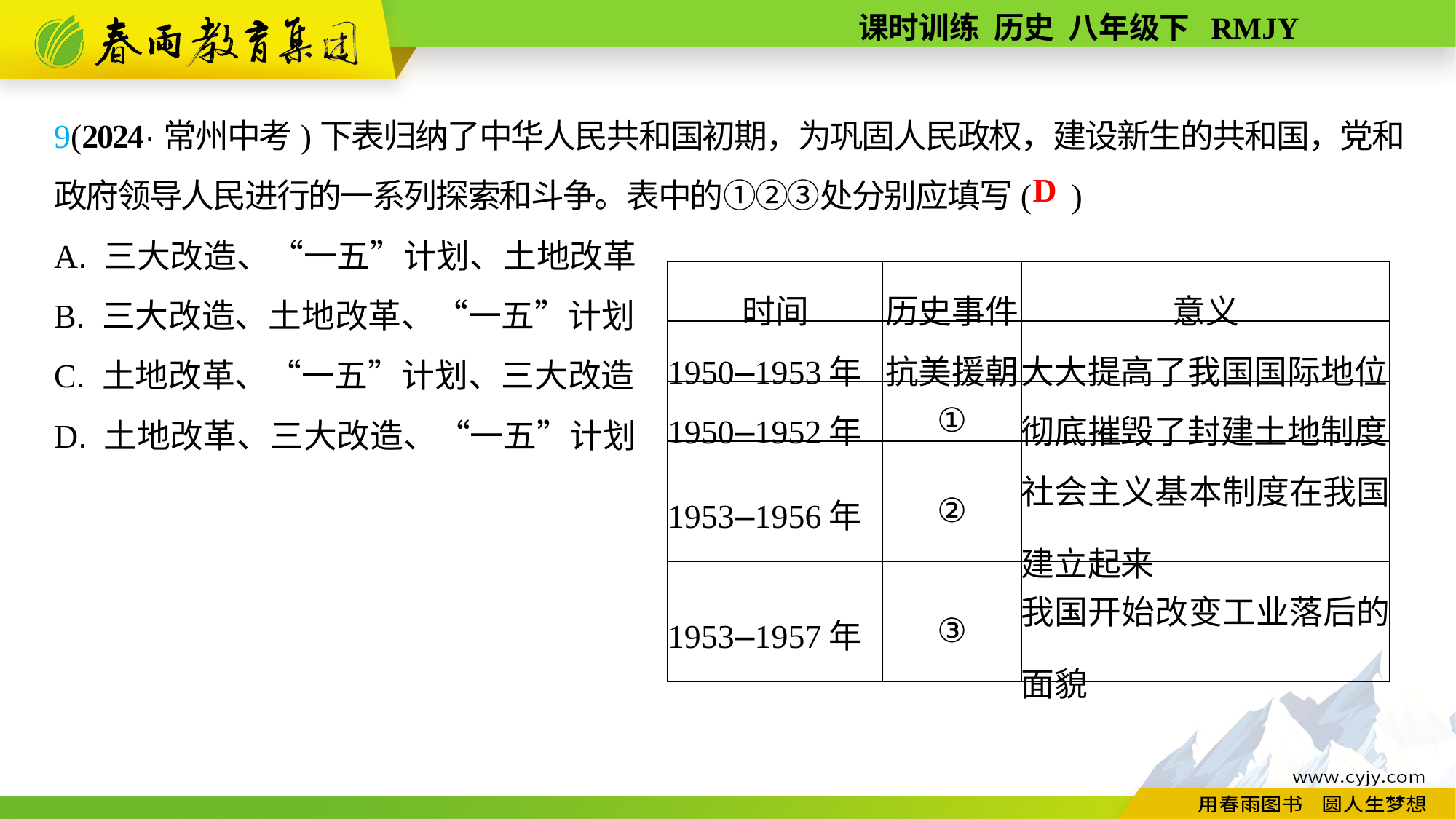

9(2024·常州中考)下表归纳了中华人民共和国初期，为巩固人民政权，建设新生的共和国，党和政府领导人民进行的一系列探索和斗争。表中的①②③处分别应填写(      )
A. 三大改造、“一五”计划、土地改革
B. 三大改造、土地改革、“一五”计划
C. 土地改革、“一五”计划、三大改造
D. 土地改革、三大改造、“一五”计划
D
| 时间 | 历史事件 | 意义 |
| --- | --- | --- |
| 1950—1953年 | 抗美援朝 | 大大提高了我国国际地位 |
| 1950—1952年 | ① | 彻底摧毁了封建土地制度 |
| 1953—1956年 | ② | 社会主义基本制度在我国建立起来 |
| 1953—1957年 | ③ | 我国开始改变工业落后的面貌 |